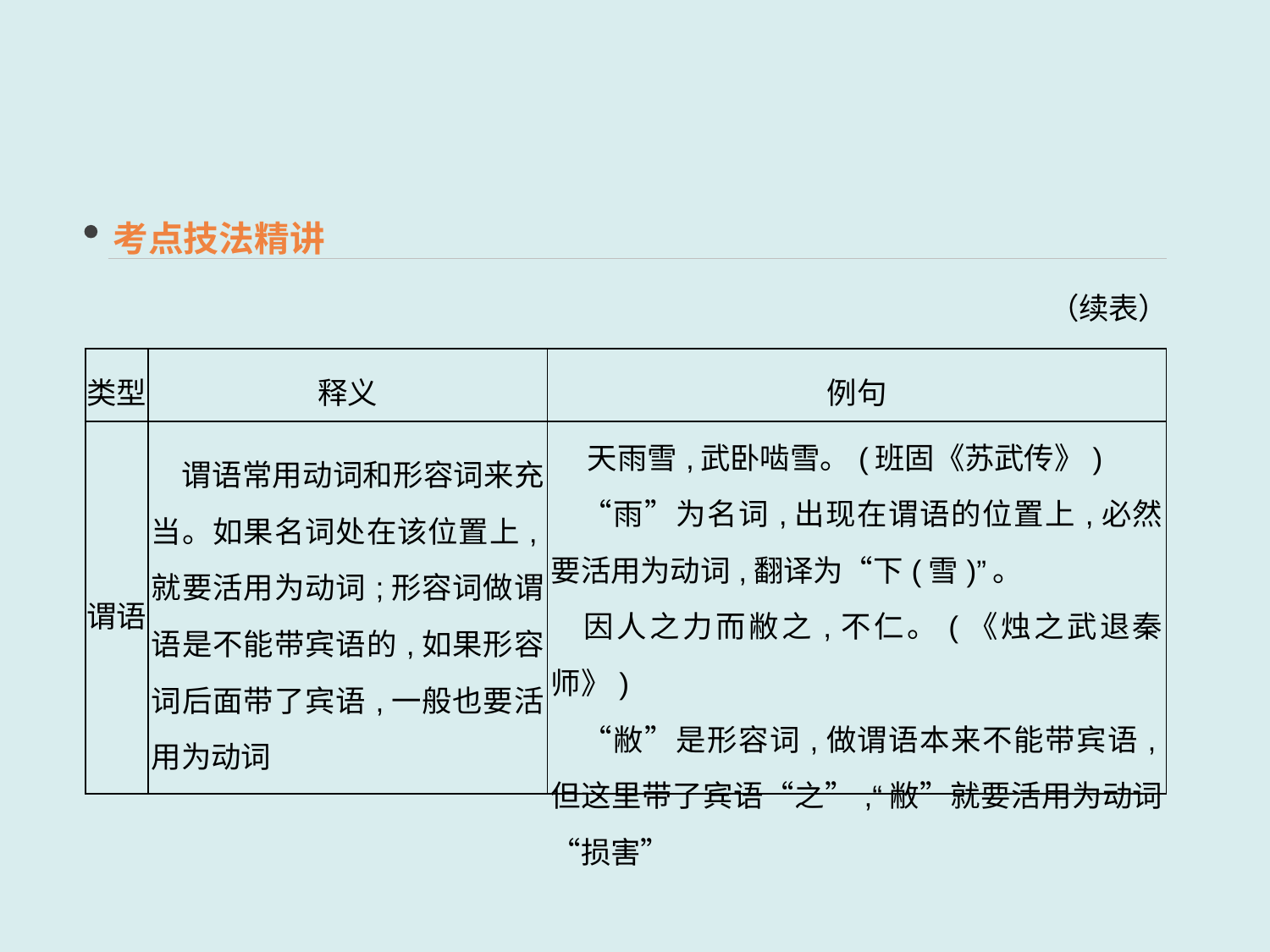

考点技法精讲

（续表）

| 类型 | 释义 | 例句 |
| --- | --- | --- |
| 谓语 | 谓语常用动词和形容词来充当。如果名词处在该位置上,就要活用为动词;形容词做谓语是不能带宾语的,如果形容词后面带了宾语,一般也要活用为动词 | 天雨雪,武卧啮雪。(班固《苏武传》) 　“雨”为名词,出现在谓语的位置上,必然要活用为动词,翻译为“下(雪)”。 　因人之力而敝之,不仁。(《烛之武退秦师》) 　“敝”是形容词,做谓语本来不能带宾语,但这里带了宾语“之”,“敝”就要活用为动词“损害” |